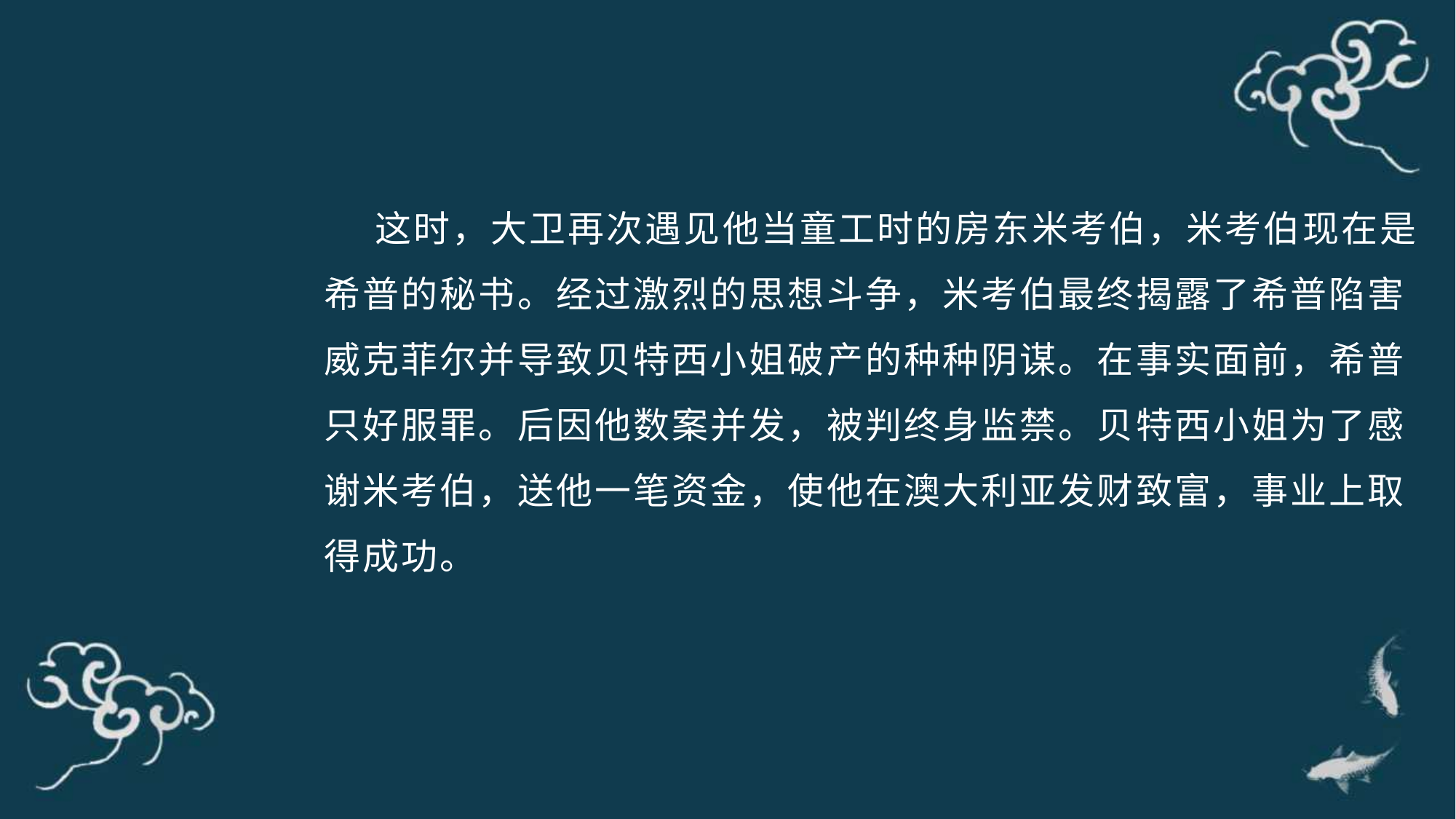

这时，大卫再次遇见他当童工时的房东米考伯，米考伯现在是希普的秘书。经过激烈的思想斗争，米考伯最终揭露了希普陷害威克菲尔并导致贝特西小姐破产的种种阴谋。在事实面前，希普只好服罪。后因他数案并发，被判终身监禁。贝特西小姐为了感谢米考伯，送他一笔资金，使他在澳大利亚发财致富，事业上取得成功。